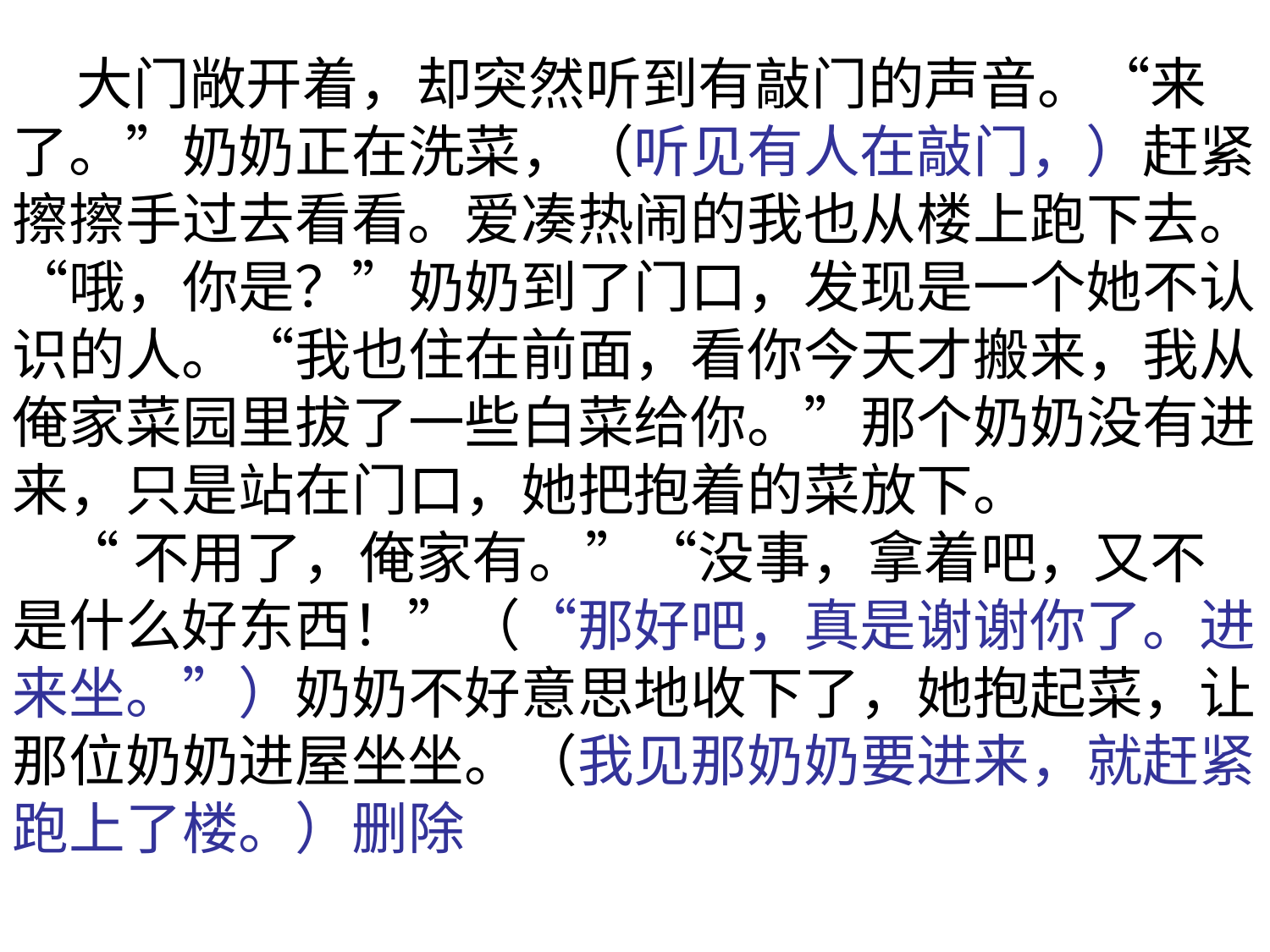

大门敞开着，却突然听到有敲门的声音。“来了。”奶奶正在洗菜，（听见有人在敲门，）赶紧擦擦手过去看看。爱凑热闹的我也从楼上跑下去。“哦，你是？”奶奶到了门口，发现是一个她不认识的人。“我也住在前面，看你今天才搬来，我从俺家菜园里拔了一些白菜给你。”那个奶奶没有进来，只是站在门口，她把抱着的菜放下。
    “不用了，俺家有。”“没事，拿着吧，又不是什么好东西！”（“那好吧，真是谢谢你了。进来坐。”）奶奶不好意思地收下了，她抱起菜，让那位奶奶进屋坐坐。（我见那奶奶要进来，就赶紧跑上了楼。）删除